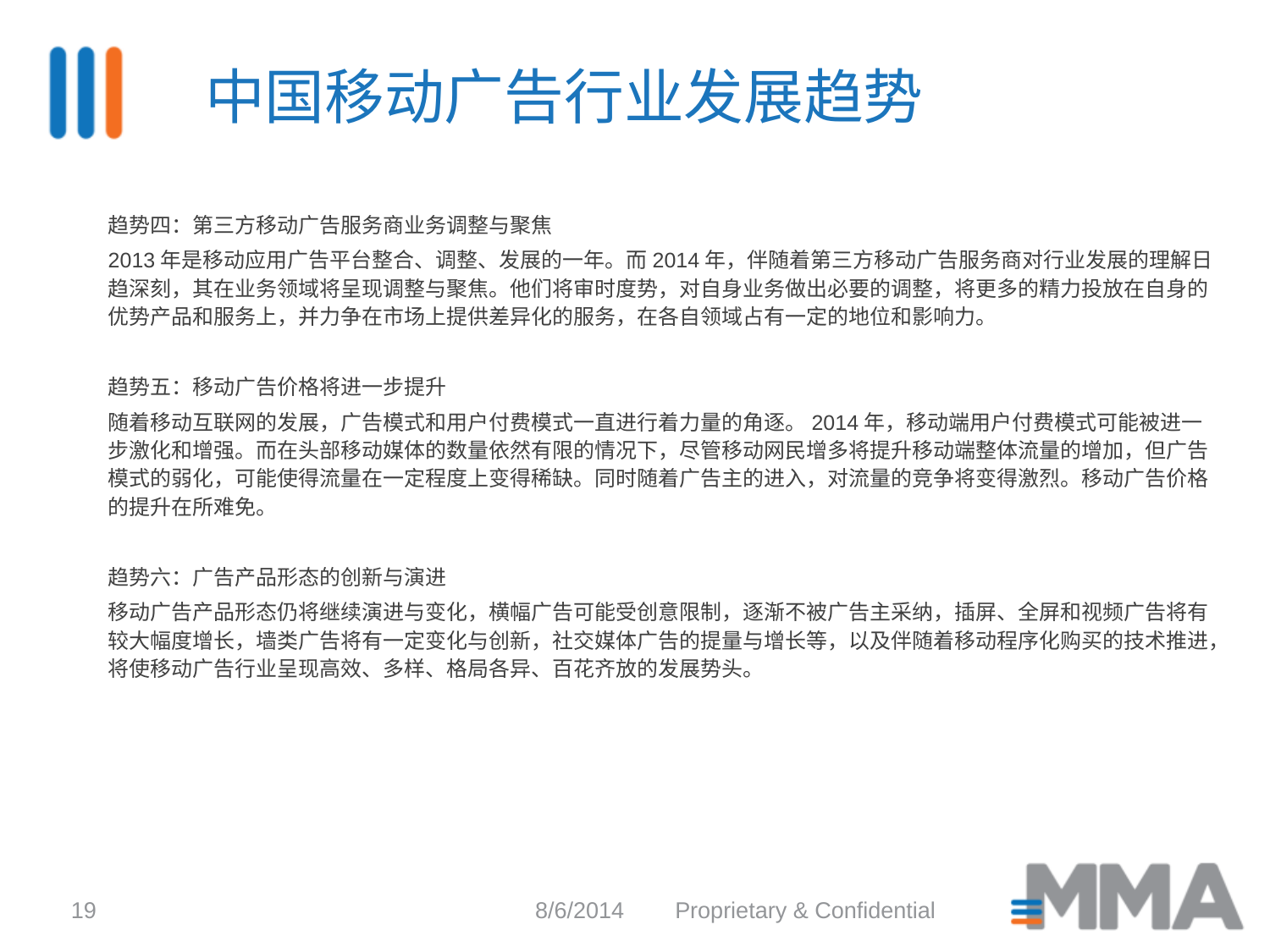

中国移动广告行业发展趋势

趋势四：第三方移动广告服务商业务调整与聚焦
2013年是移动应用广告平台整合、调整、发展的一年。而2014年，伴随着第三方移动广告服务商对行业发展的理解日趋深刻，其在业务领域将呈现调整与聚焦。他们将审时度势，对自身业务做出必要的调整，将更多的精力投放在自身的优势产品和服务上，并力争在市场上提供差异化的服务，在各自领域占有一定的地位和影响力。

趋势五：移动广告价格将进一步提升
随着移动互联网的发展，广告模式和用户付费模式一直进行着力量的角逐。2014年，移动端用户付费模式可能被进一步激化和增强。而在头部移动媒体的数量依然有限的情况下，尽管移动网民增多将提升移动端整体流量的增加，但广告模式的弱化，可能使得流量在一定程度上变得稀缺。同时随着广告主的进入，对流量的竞争将变得激烈。移动广告价格的提升在所难免。

趋势六：广告产品形态的创新与演进
移动广告产品形态仍将继续演进与变化，横幅广告可能受创意限制，逐渐不被广告主采纳，插屏、全屏和视频广告将有较大幅度增长，墙类广告将有一定变化与创新，社交媒体广告的提量与增长等，以及伴随着移动程序化购买的技术推进，将使移动广告行业呈现高效、多样、格局各异、百花齐放的发展势头。

19
8/6/2014
Proprietary & Confidential